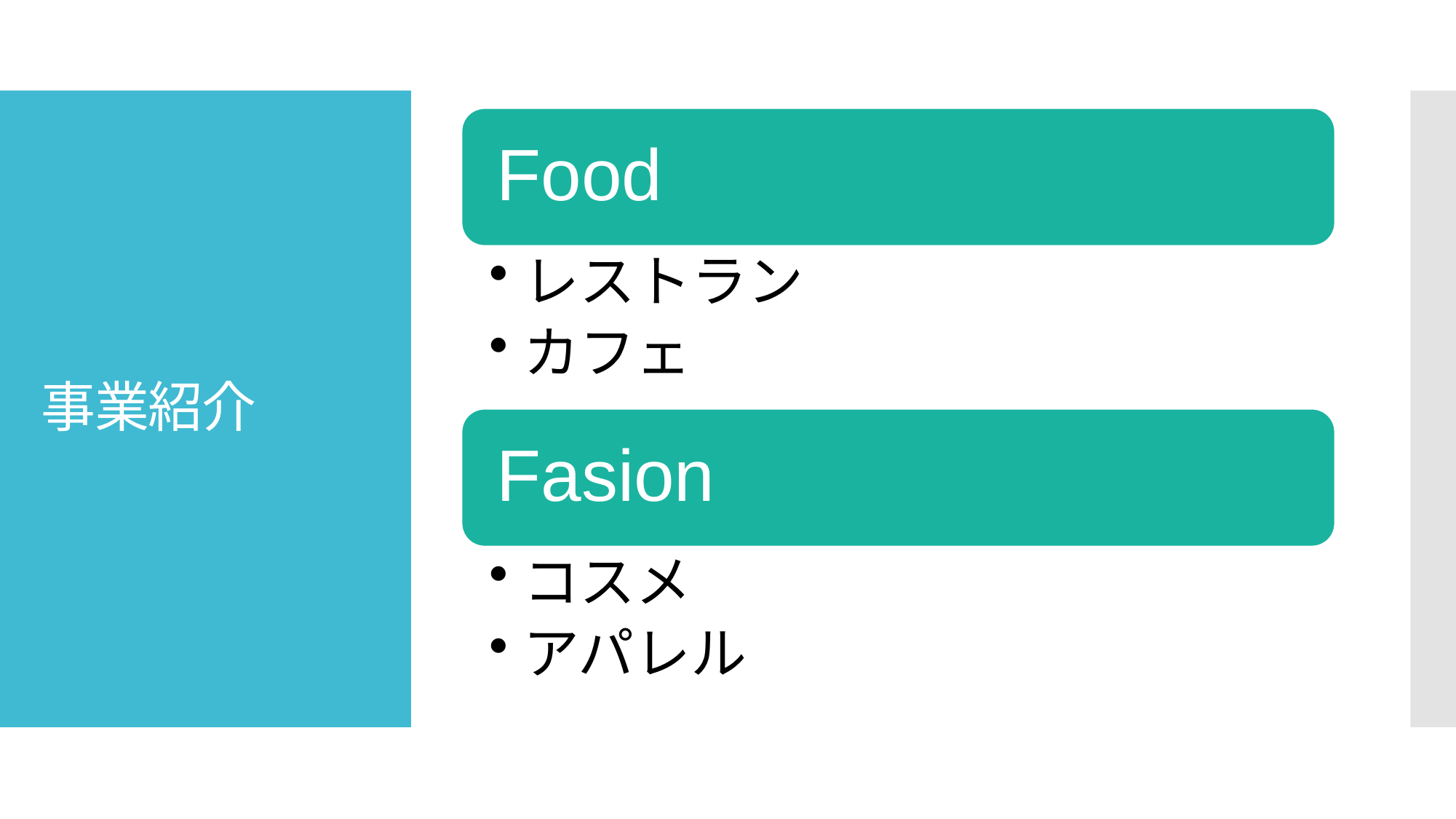

Food
レストラン
カフェ
Fasion
コスメ
アパレル
# 事業紹介